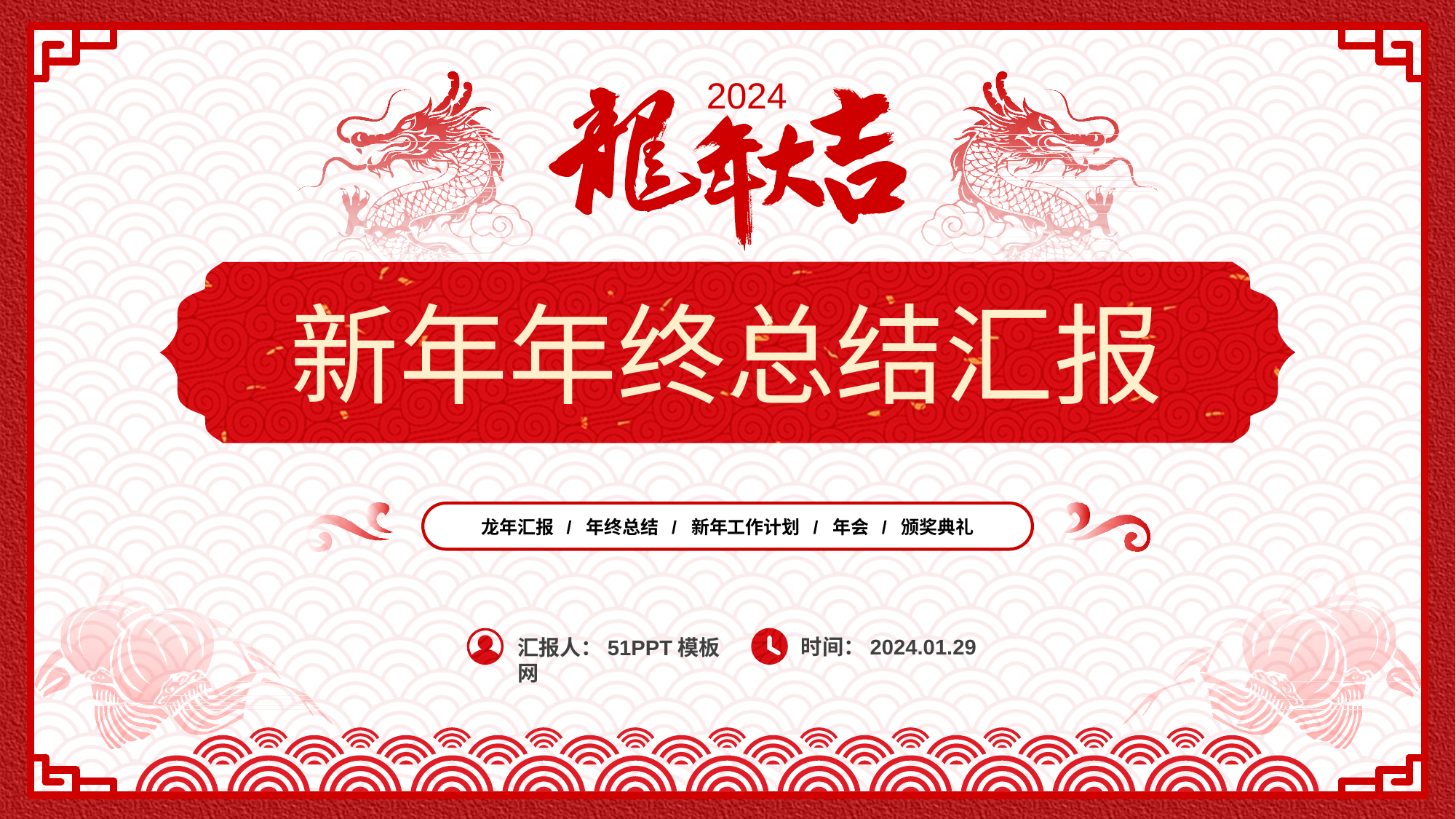

2024

新年年终总结汇报

龙年汇报  /  年终总结  /  新年工作计划  /  年会  /  颁奖典礼

时间：2024.01.29

汇报人：51PPT模板网